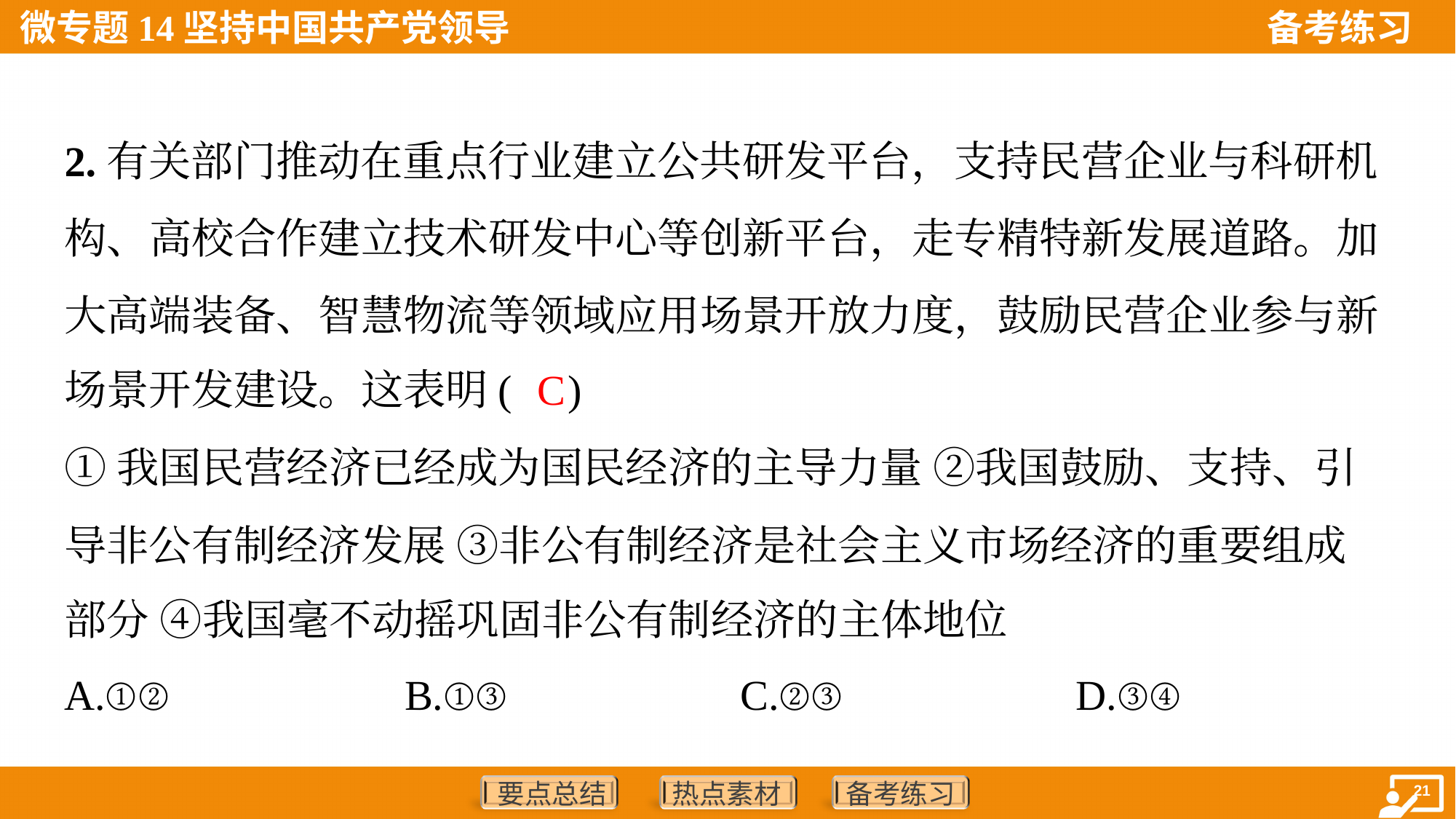

2.有关部门推动在重点行业建立公共研发平台，支持民营企业与科研机
构、高校合作建立技术研发中心等创新平台，走专精特新发展道路。加
大高端装备、智慧物流等领域应用场景开放力度，鼓励民营企业参与新
场景开发建设。这表明(     )
C
①我国民营经济已经成为国民经济的主导力量 ②我国鼓励、支持、引
导非公有制经济发展 ③非公有制经济是社会主义市场经济的重要组成
部分 ④我国毫不动摇巩固非公有制经济的主体地位
A.①②	B.①③	C.②③	D.③④